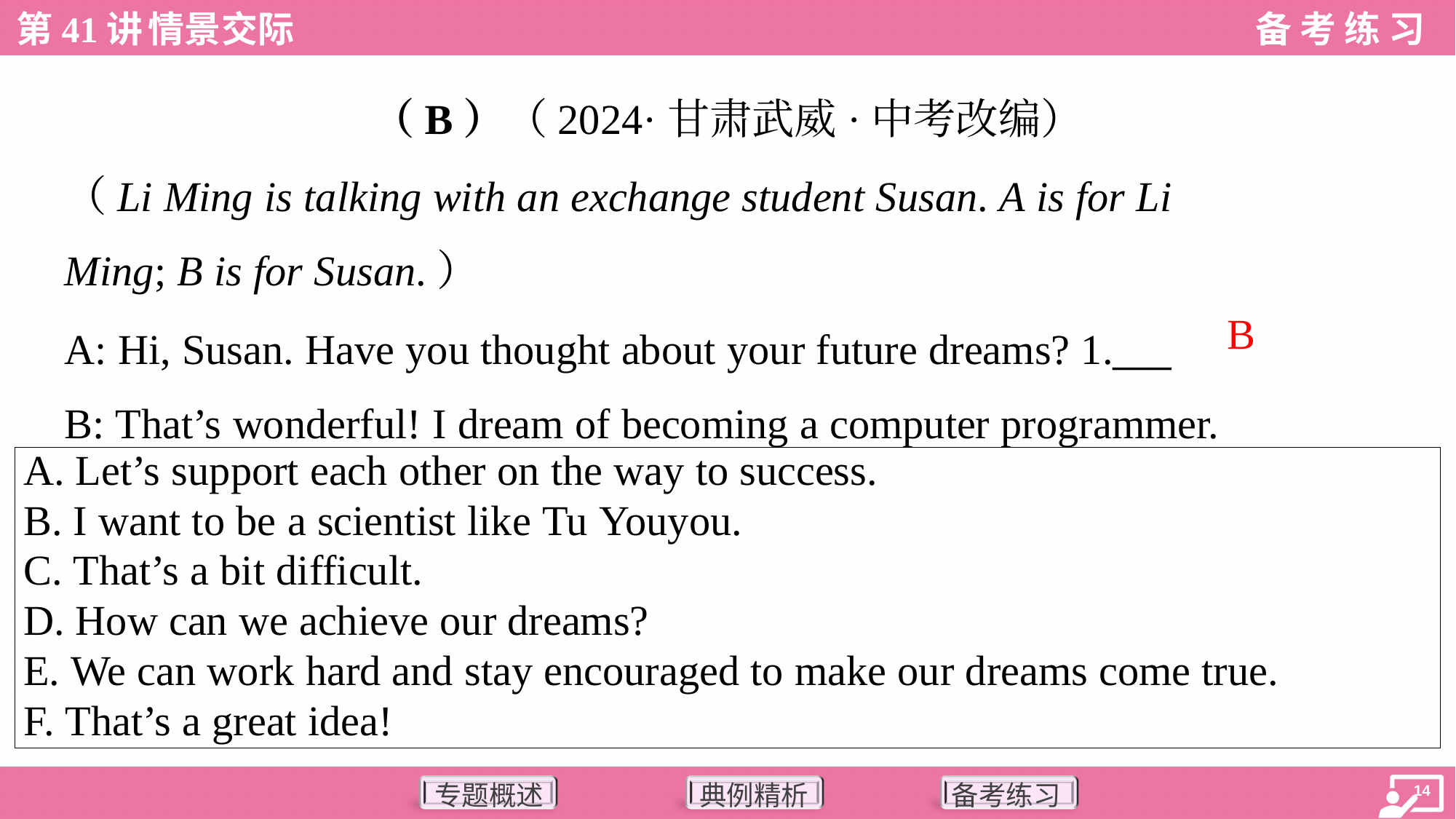

（B）（2024·甘肃武威·中考改编）
（Li Ming is talking with an exchange student Susan. A is for Li
Ming; B is for Susan.）
A: Hi, Susan. Have you thought about your future dreams? 1.___
B: That’s wonderful! I dream of becoming a computer programmer.
B
| A. Let’s support each other on the way to success. B. I want to be a scientist like Tu Youyou. C. That’s a bit difficult. D. How can we achieve our dreams? E. We can work hard and stay encouraged to make our dreams come true. F. That’s a great idea! |
| --- |